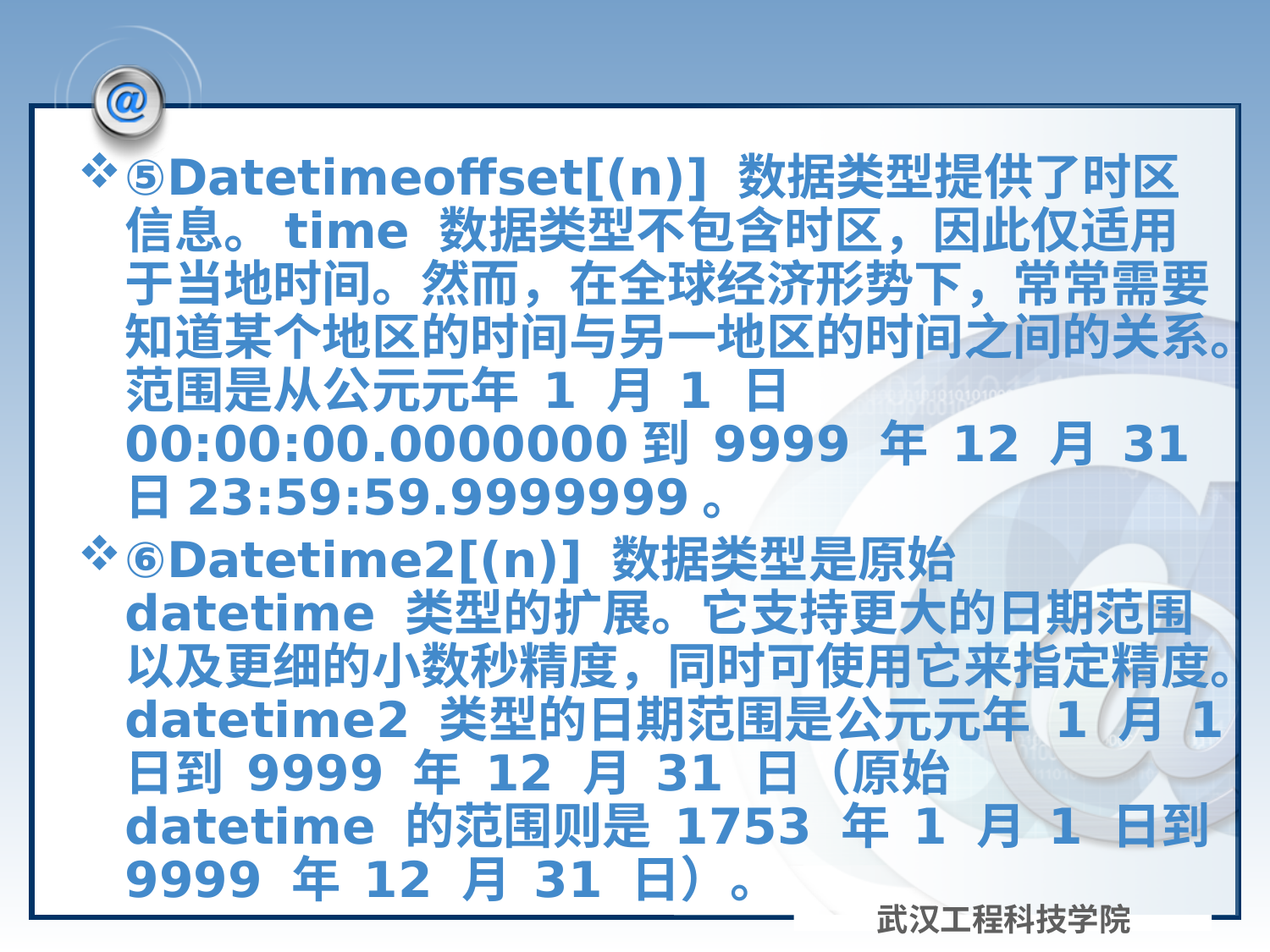

⑤Datetimeoffset[(n)] 数据类型提供了时区信息。time 数据类型不包含时区，因此仅适用于当地时间。然而，在全球经济形势下，常常需要知道某个地区的时间与另一地区的时间之间的关系。范围是从公元元年 1 月 1 日00:00:00.0000000到 9999 年 12 月 31 日23:59:59.9999999。
⑥Datetime2[(n)] 数据类型是原始 datetime 类型的扩展。它支持更大的日期范围以及更细的小数秒精度，同时可使用它来指定精度。datetime2 类型的日期范围是公元元年 1 月 1 日到 9999 年 12 月 31 日（原始 datetime 的范围则是 1753 年 1 月 1 日到 9999 年 12 月 31 日）。
武汉工程科技学院